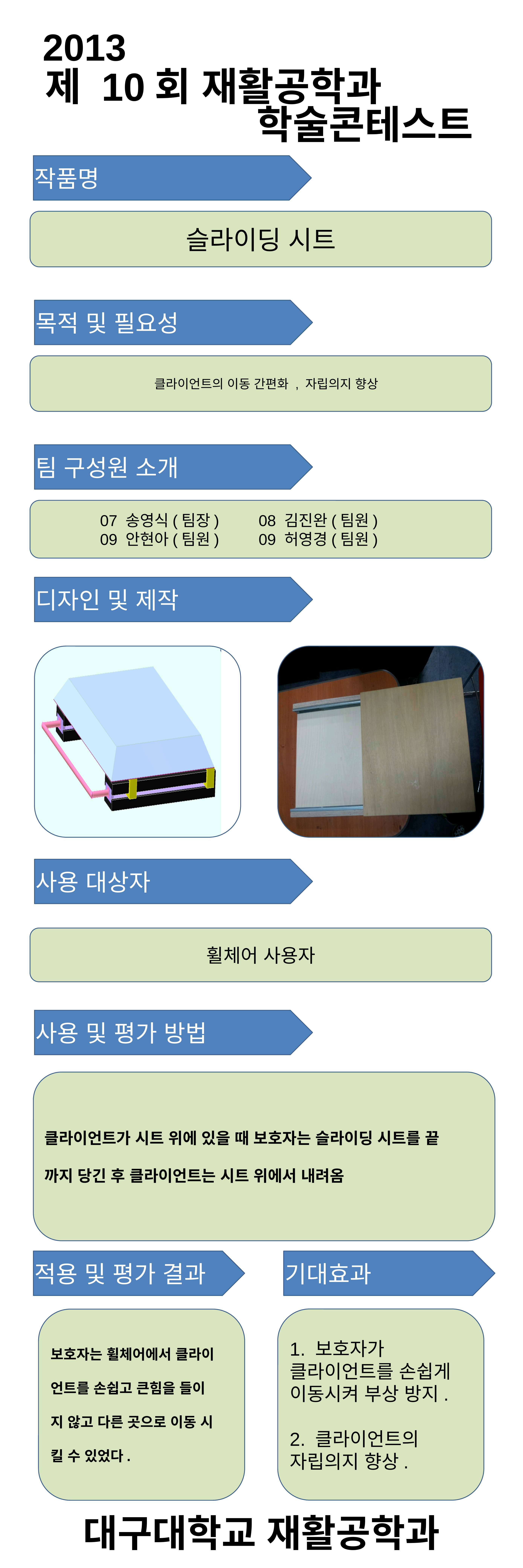

2013
   제 10회 재활공학과
                  학술콘테스트
작품명
슬라이딩 시트
목적 및 필요성
클라이언트의 이동 간편화 , 자립의지 향상
팀 구성원 소개
  07 송영식(팀장)	      08 김진완(팀원)
  09 안현아(팀원)	      09 허영경(팀원)
디자인 및 제작

사용 대상자
휠체어 사용자
사용 및 평가 방법
클라이언트가 시트 위에 있을 때 보호자는 슬라이딩 시트를 끝

까지 당긴 후 클라이언트는 시트 위에서 내려옴
적용 및 평가 결과
기대효과
1. 보호자가 클라이언트를 손쉽게 이동시켜 부상 방지.

2. 클라이언트의 자립의지 향상.
보호자는 휠체어에서 클라이

언트를 손쉽고 큰힘을 들이

지 않고 다른 곳으로 이동 시

킬 수 있었다.
대구대학교 재활공학과